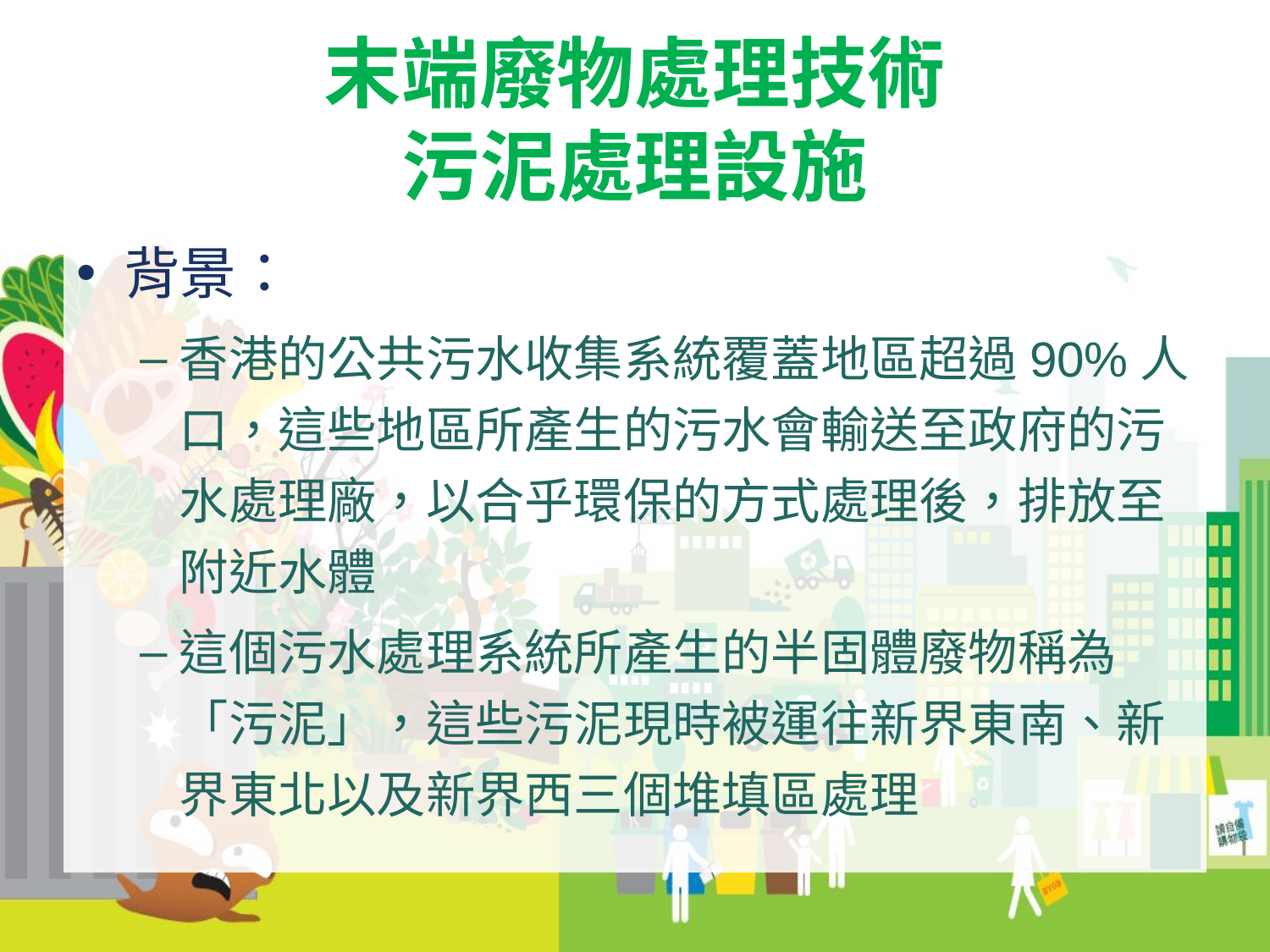

# 末端廢物處理技術 污泥處理設施
背景：
香港的公共污水收集系統覆蓋地區超過90%人口，這些地區所產生的污水會輸送至政府的污水處理廠，以合乎環保的方式處理後，排放至附近水體
這個污水處理系統所產生的半固體廢物稱為「污泥」，這些污泥現時被運往新界東南、新界東北以及新界西三個堆填區處理